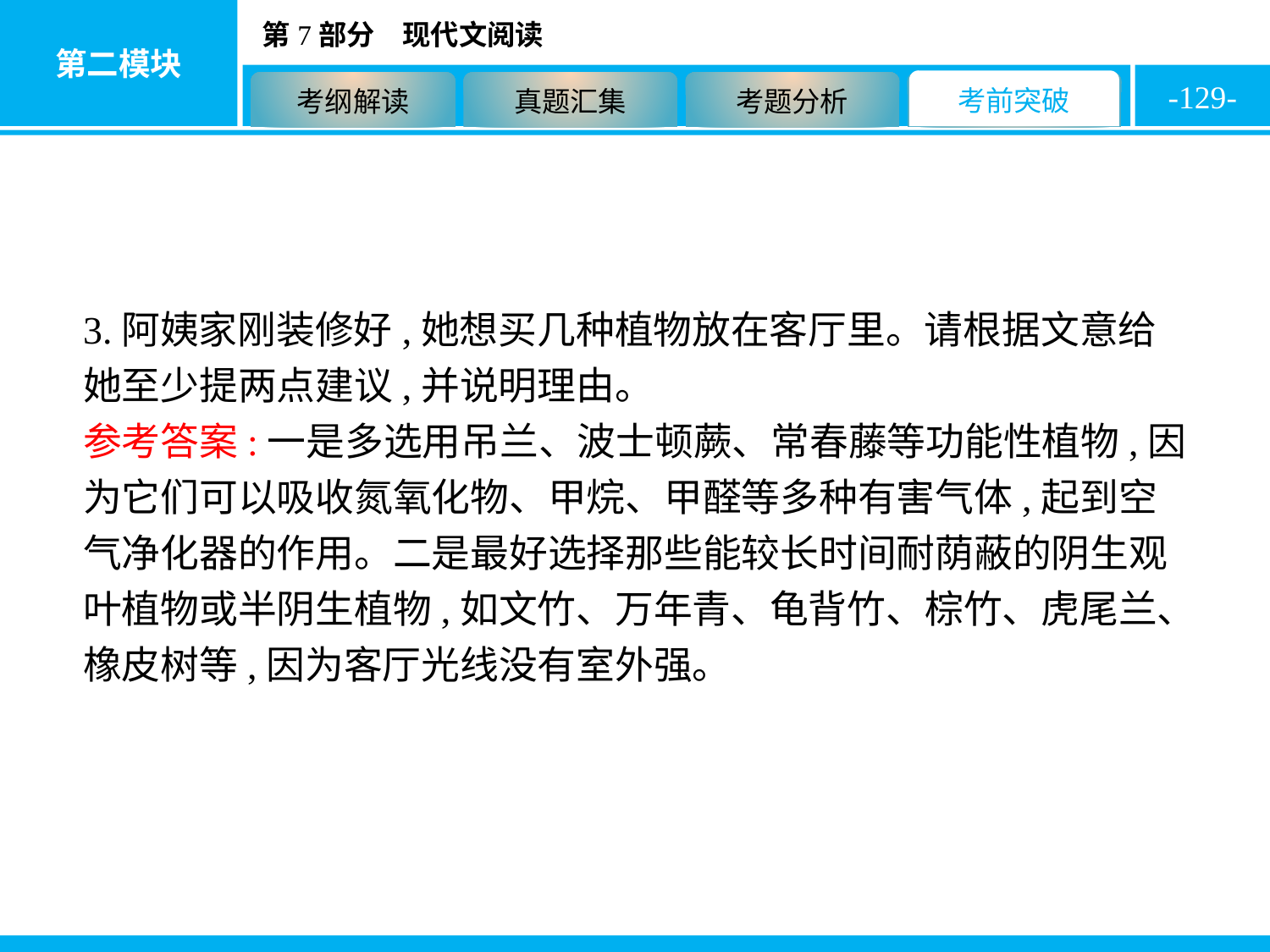

-129-
3.阿姨家刚装修好,她想买几种植物放在客厅里。请根据文意给她至少提两点建议,并说明理由。
参考答案:一是多选用吊兰、波士顿蕨、常春藤等功能性植物,因为它们可以吸收氮氧化物、甲烷、甲醛等多种有害气体,起到空气净化器的作用。二是最好选择那些能较长时间耐荫蔽的阴生观叶植物或半阴生植物,如文竹、万年青、龟背竹、棕竹、虎尾兰、橡皮树等,因为客厅光线没有室外强。